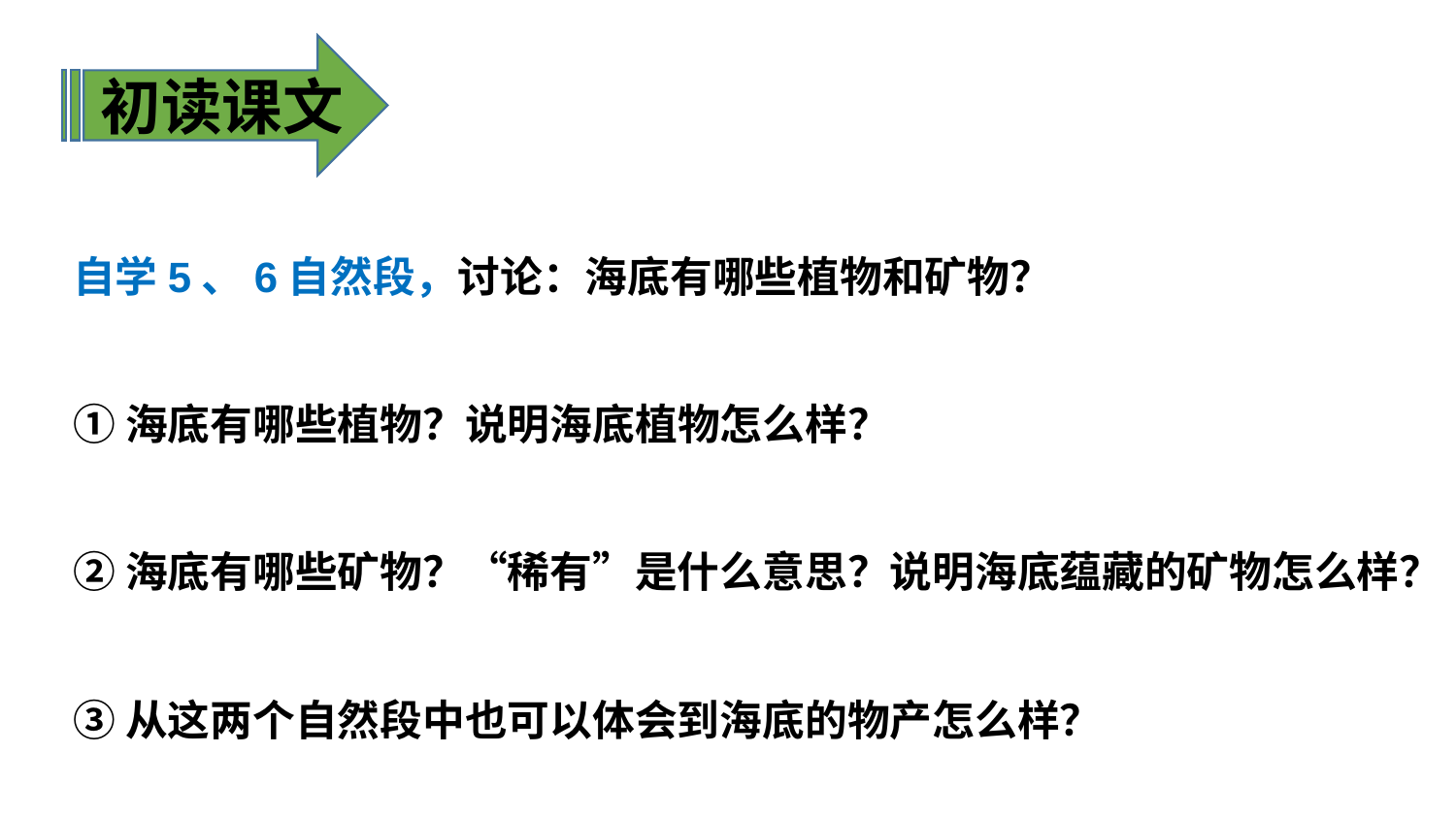

初读课文
自学5、6自然段，讨论：海底有哪些植物和矿物？
①海底有哪些植物？说明海底植物怎么样？
②海底有哪些矿物？“稀有”是什么意思？说明海底蕴藏的矿物怎么样？
③从这两个自然段中也可以体会到海底的物产怎么样？